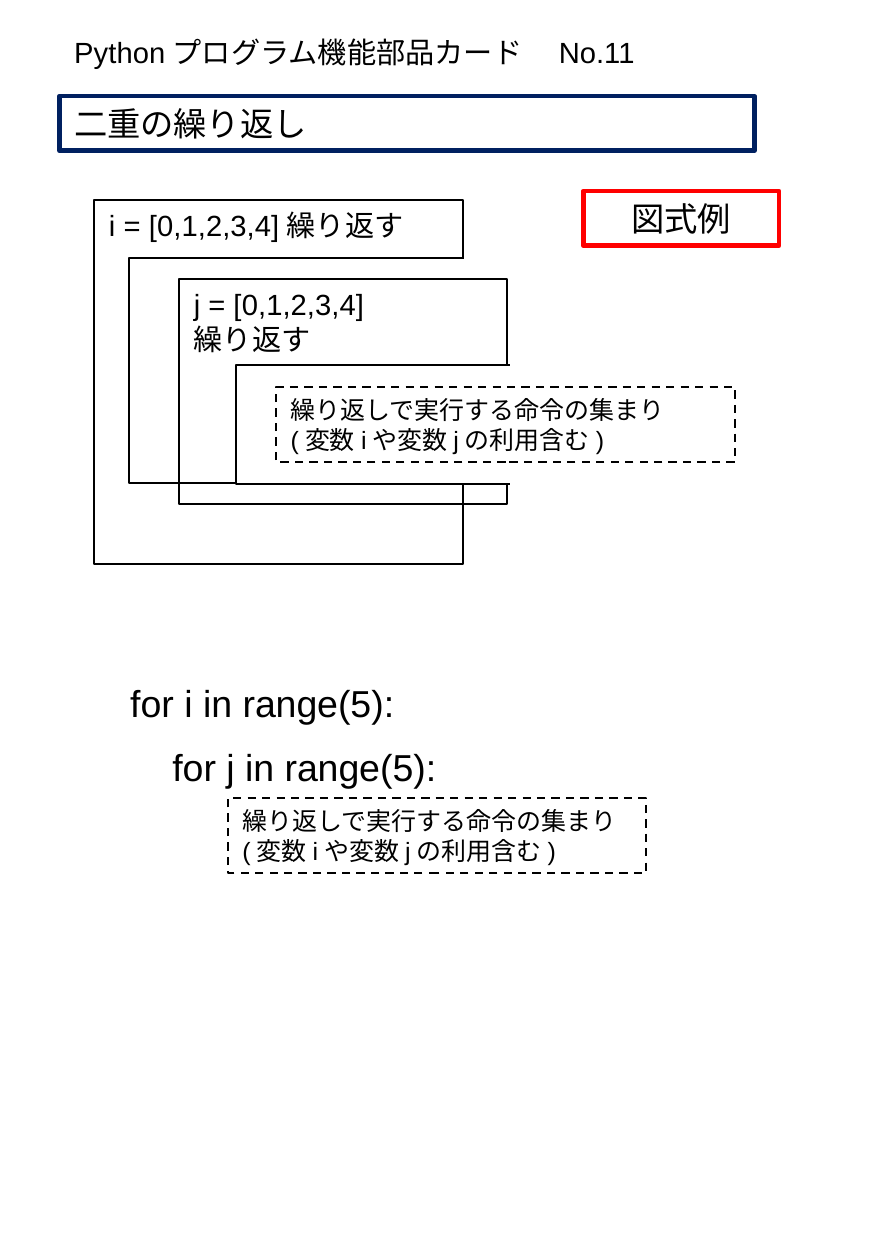

Pythonプログラム機能部品カード　No.11
二重の繰り返し
図式例
i = [0,1,2,3,4]繰り返す

j = [0,1,2,3,4]
繰り返す

繰り返しで実行する命令の集まり
(変数iや変数jの利用含む)
for i in range(5):

    for j in range(5):
繰り返しで実行する命令の集まり
(変数iや変数jの利用含む)